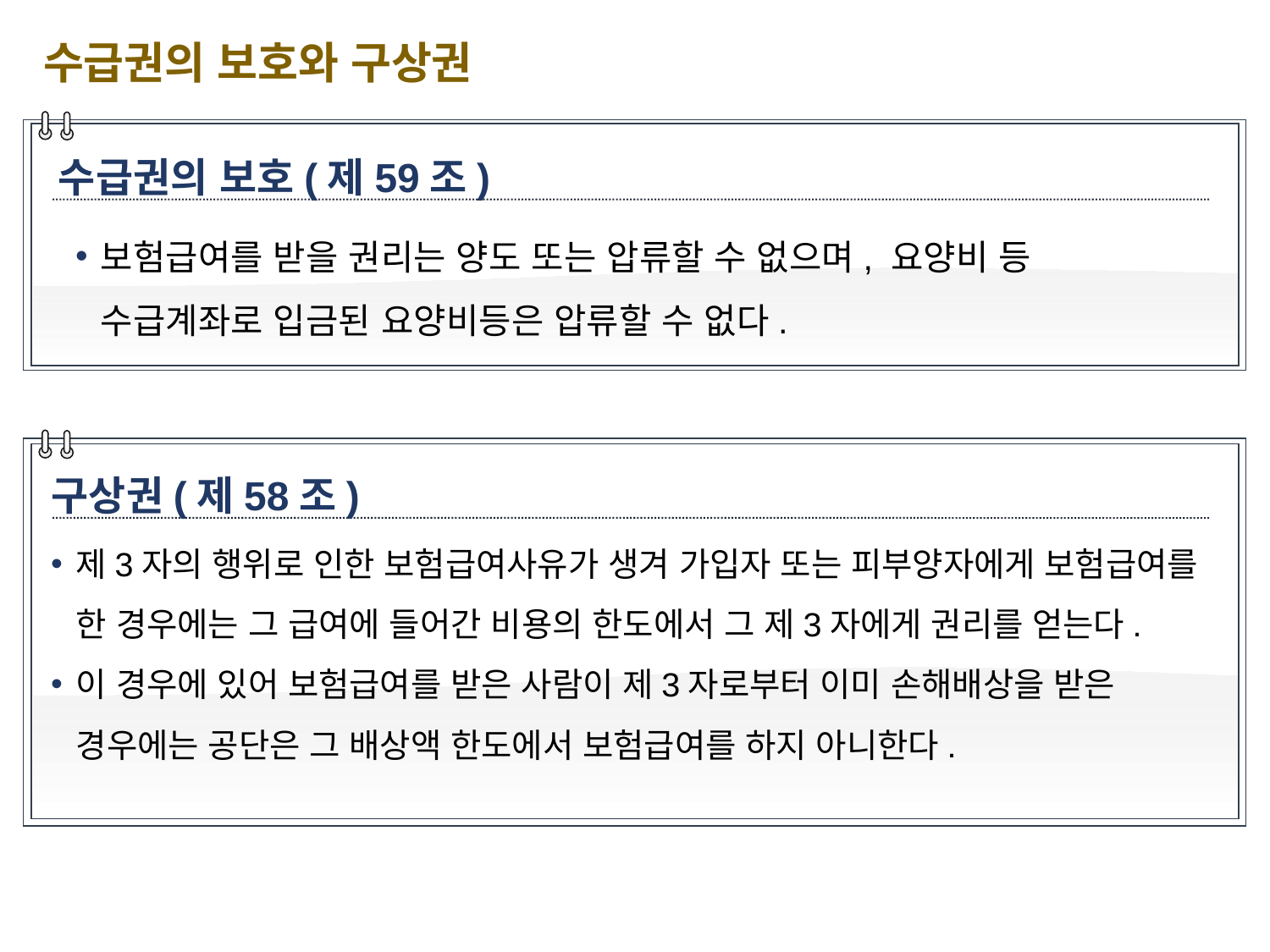

수급권의 보호와 구상권

수급권의 보호(제59조)

보험급여를 받을 권리는 양도 또는 압류할 수 없으며, 요양비 등 수급계좌로 입금된 요양비등은 압류할 수 없다.

구상권(제58조)
제3자의 행위로 인한 보험급여사유가 생겨 가입자 또는 피부양자에게 보험급여를 한 경우에는 그 급여에 들어간 비용의 한도에서 그 제3자에게 권리를 얻는다.
이 경우에 있어 보험급여를 받은 사람이 제3자로부터 이미 손해배상을 받은 경우에는 공단은 그 배상액 한도에서 보험급여를 하지 아니한다.